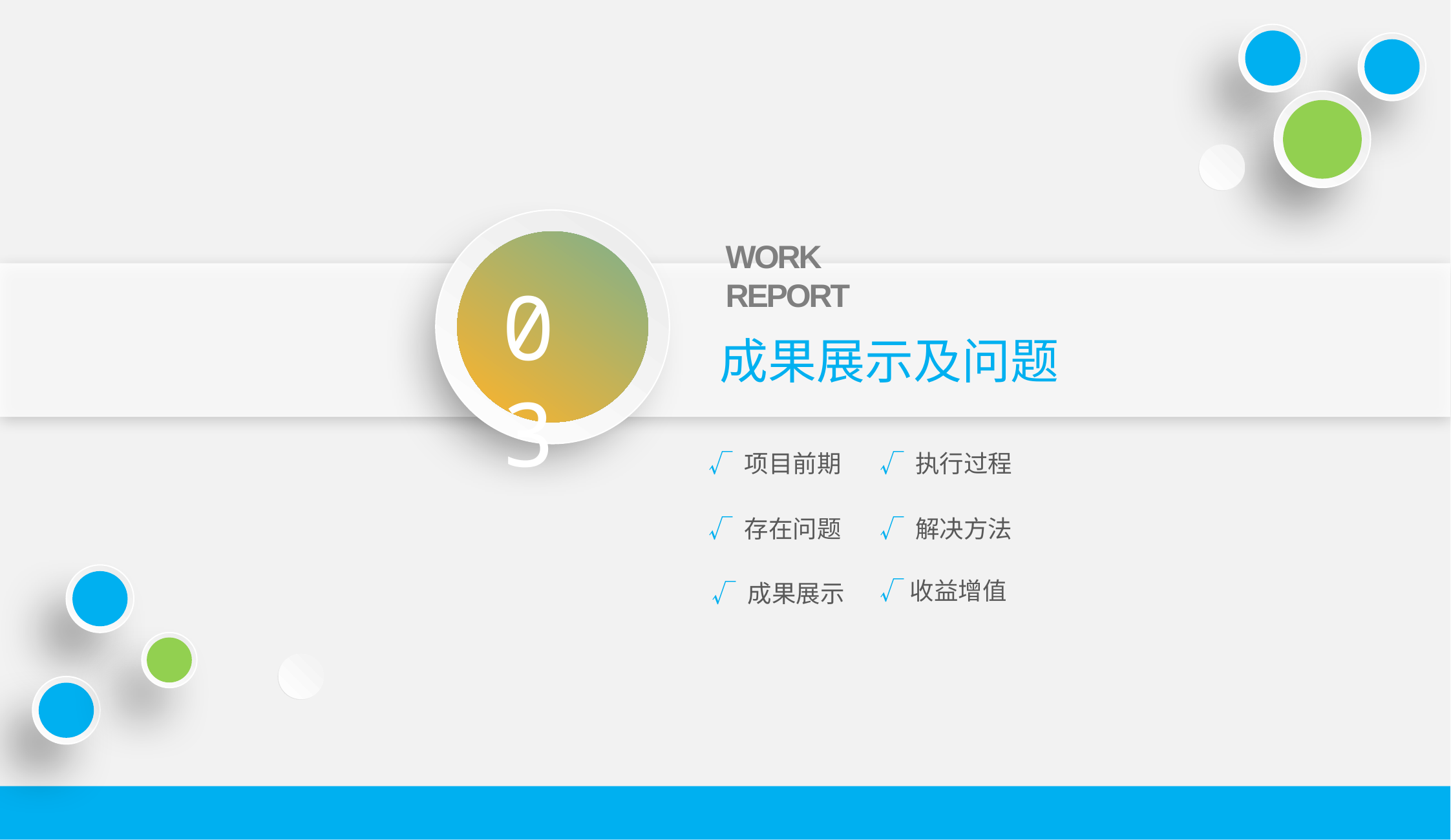

03
WORK  REPORT

成果展示及问题
√ 项目前期
√ 执行过程
√ 存在问题
√ 解决方法

√收益增值
√ 成果展示

延迟符